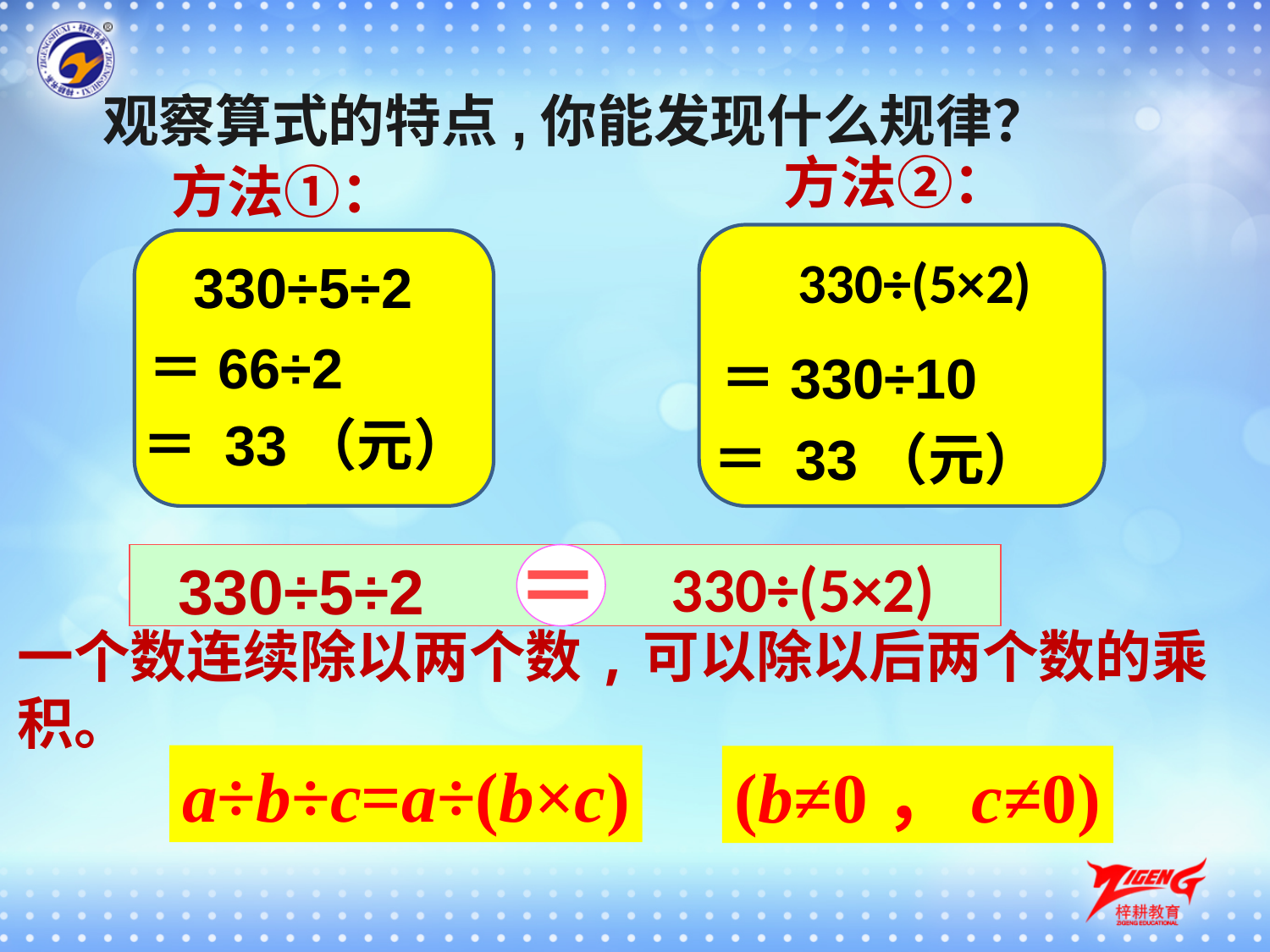

观察算式的特点,你能发现什么规律？
方法②：
方法①：

330÷(5×2)
330÷5÷2
＝66÷2
＝330÷10
＝ 33（元）
＝ 33（元）
＝
330÷(5×2)

330÷5÷2
一个数连续除以两个数,可以除以后两个数的乘积。
a÷b÷c=a÷(b×c)
(b≠0，c≠0)